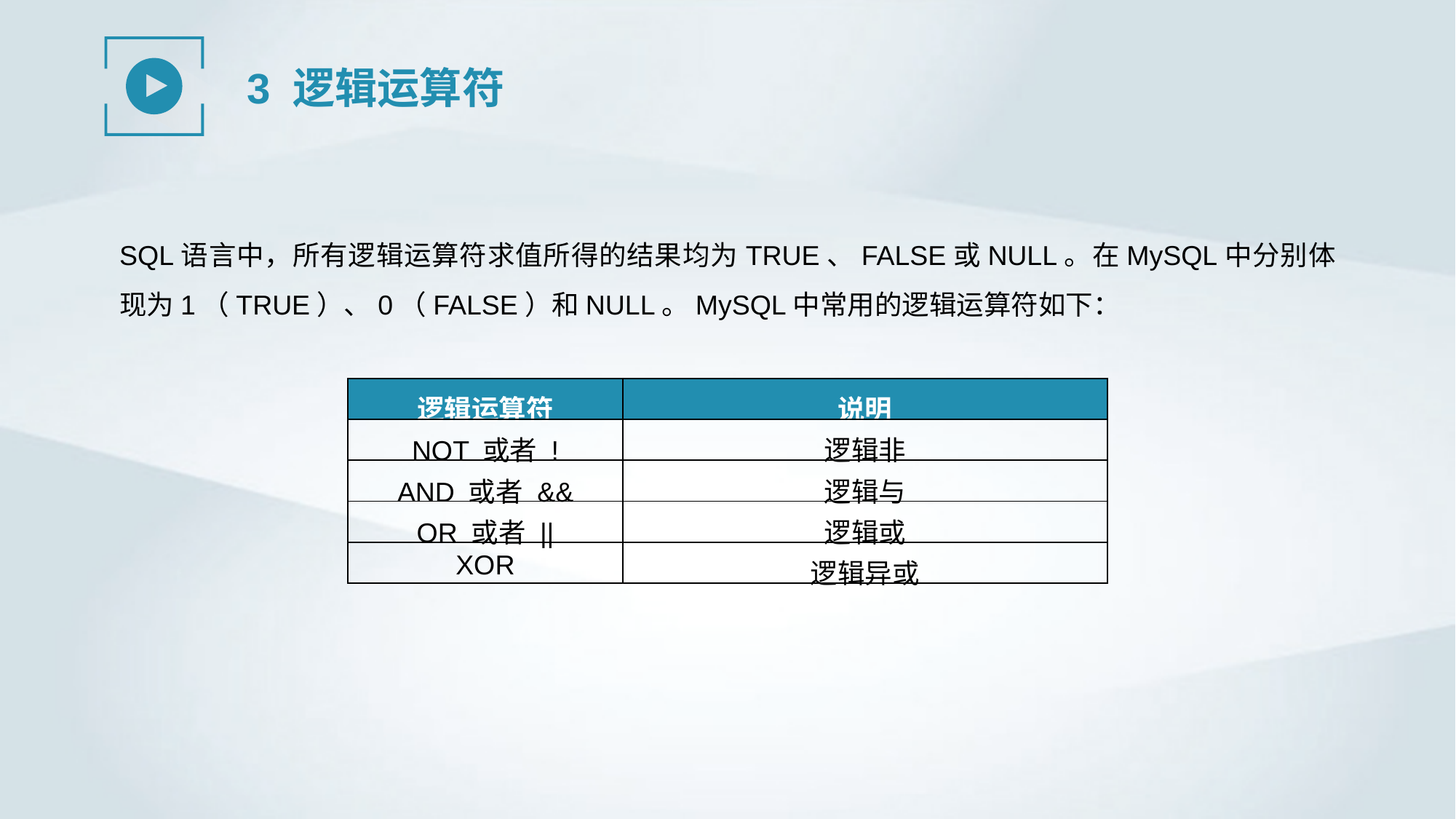

3 逻辑运算符
SQL语言中，所有逻辑运算符求值所得的结果均为TRUE、FALSE或NULL。在MySQL中分别体现为1（TRUE）、0（FALSE）和NULL。MySQL中常用的逻辑运算符如下：
| 逻辑运算符 | 说明 |
| --- | --- |
| NOT 或者 ! | 逻辑非 |
| AND 或者 && | 逻辑与 |
| OR 或者 || | 逻辑或 |
| XOR | 逻辑异或 |